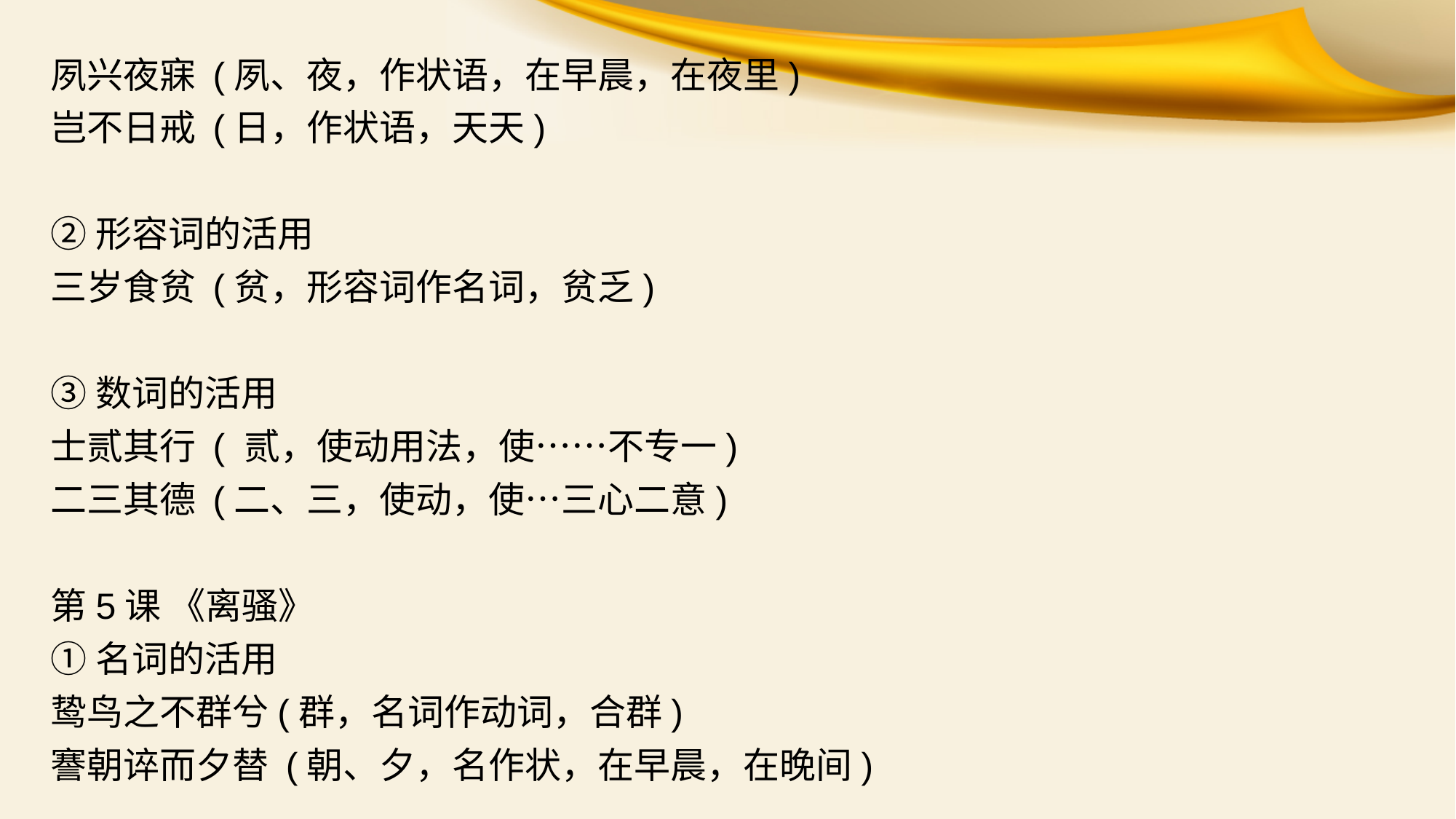

夙兴夜寐 (夙、夜，作状语，在早晨，在夜里)
岂不日戒 (日，作状语，天天)

②形容词的活用
三岁食贫 (贫，形容词作名词，贫乏)

③数词的活用
士贰其行 ( 贰，使动用法，使……不专一)
二三其德 (二、三，使动，使…三心二意)

第5课 《离骚》
①名词的活用
鸷鸟之不群兮(群，名词作动词，合群)
謇朝谇而夕替 (朝、夕，名作状，在早晨，在晚间)